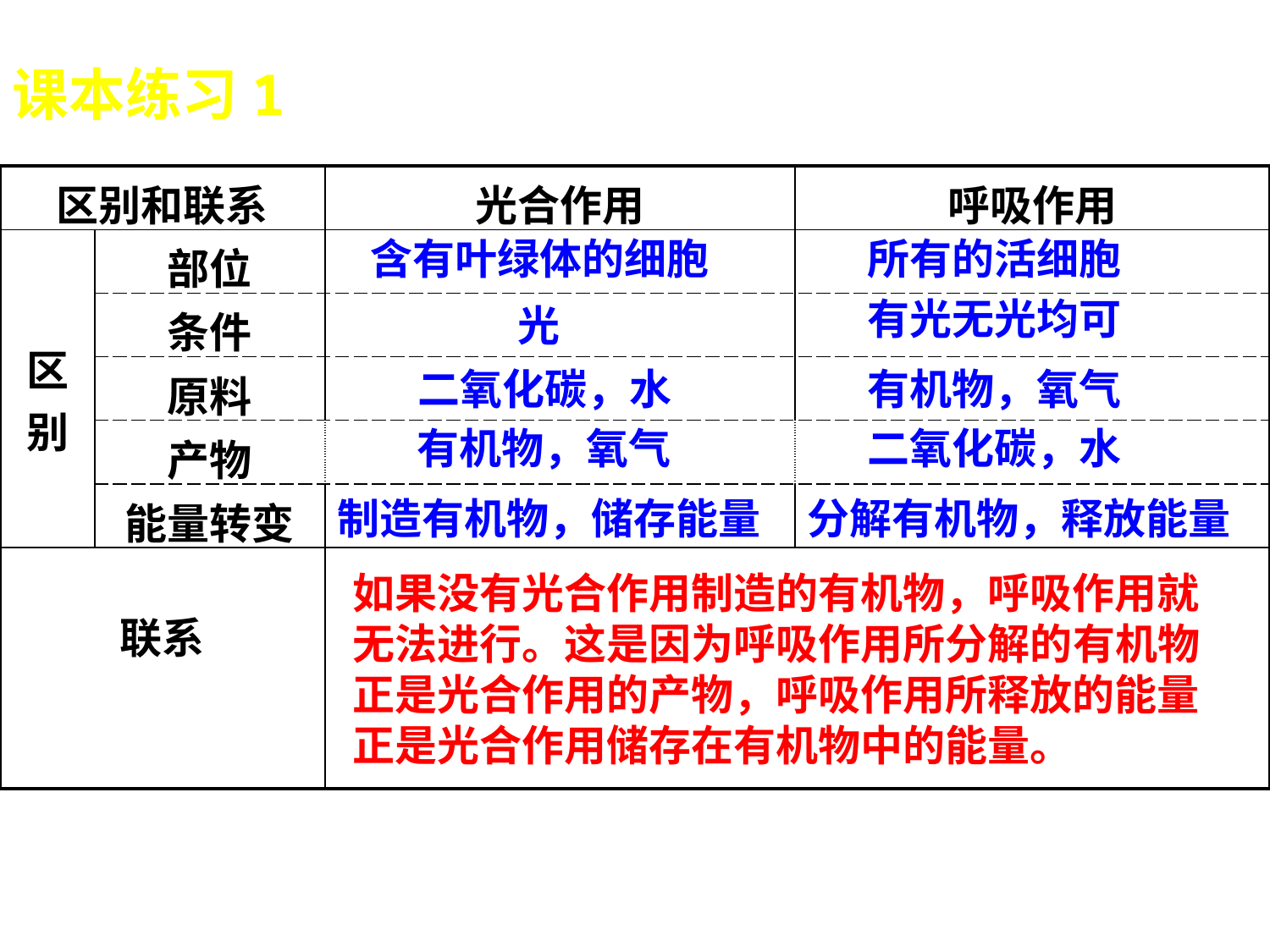

课本练习1
| 区别和联系 |  | 光合作用 | 呼吸作用 |
| --- | --- | --- | --- |
| 区别 | 部位 |  |  |
|  | 条件 |  |  |
|  | 原料 |  |  |
|  | 产物 |  |  |
|  | 能量转变 |  |  |
| 联系 |  |  |  |

含有叶绿体的细胞
所有的活细胞
有光无光均可
光
二氧化碳，水
有机物，氧气
有机物，氧气
二氧化碳，水
制造有机物，储存能量
分解有机物，释放能量
如果没有光合作用制造的有机物，呼吸作用就无法进行。这是因为呼吸作用所分解的有机物正是光合作用的产物，呼吸作用所释放的能量正是光合作用储存在有机物中的能量。